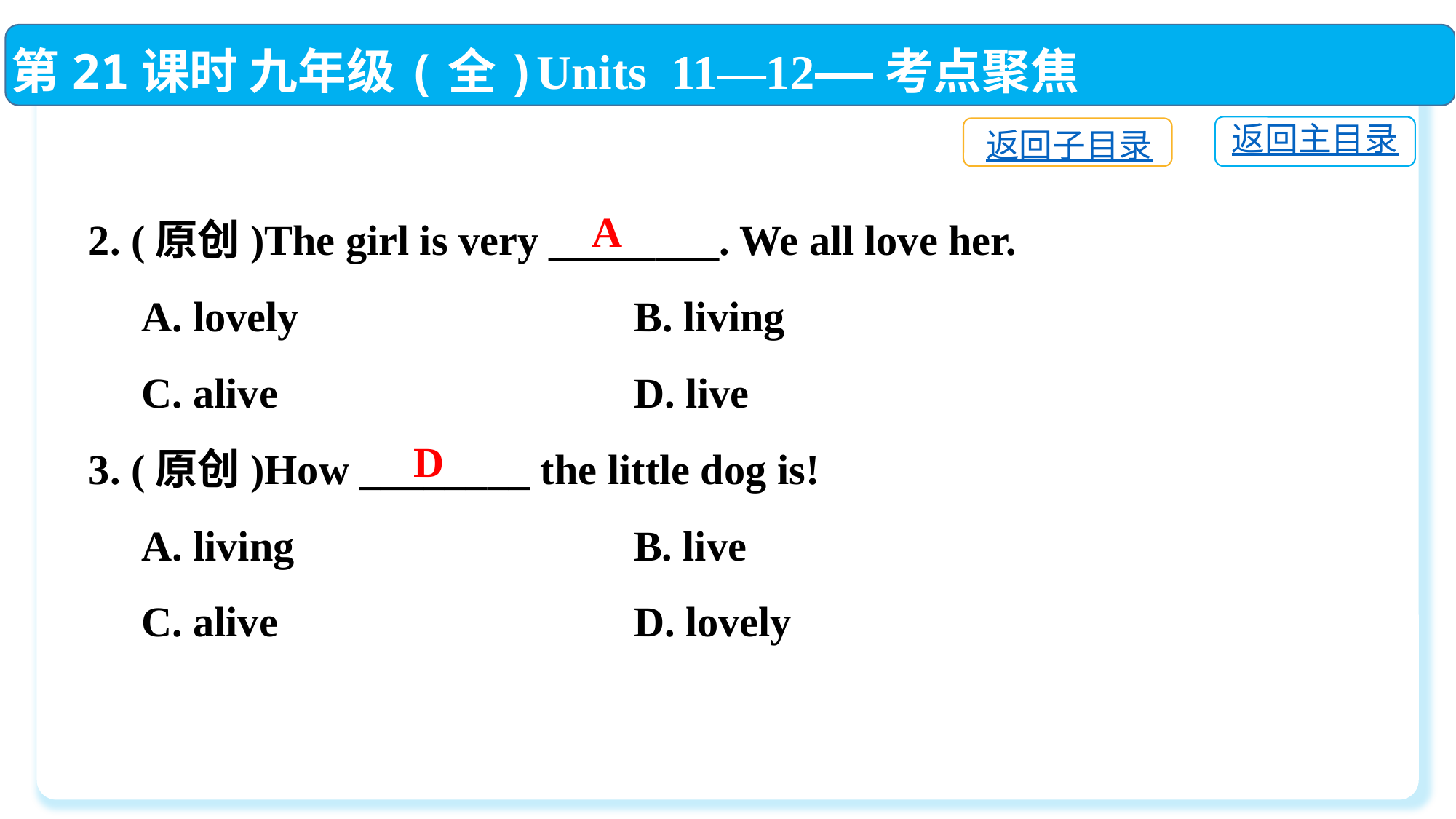

第21课时 九年级(全)Units  11—12——考点聚焦

返回主目录

返回子目录
2. (原创)The girl is very ________. We all love her.
     A. lovely                      	B. living
     C. alive	                               D. live
3. (原创)How ________ the little dog is!
     A. living	                               B. live
     C. alive	                               D. lovely
A

D